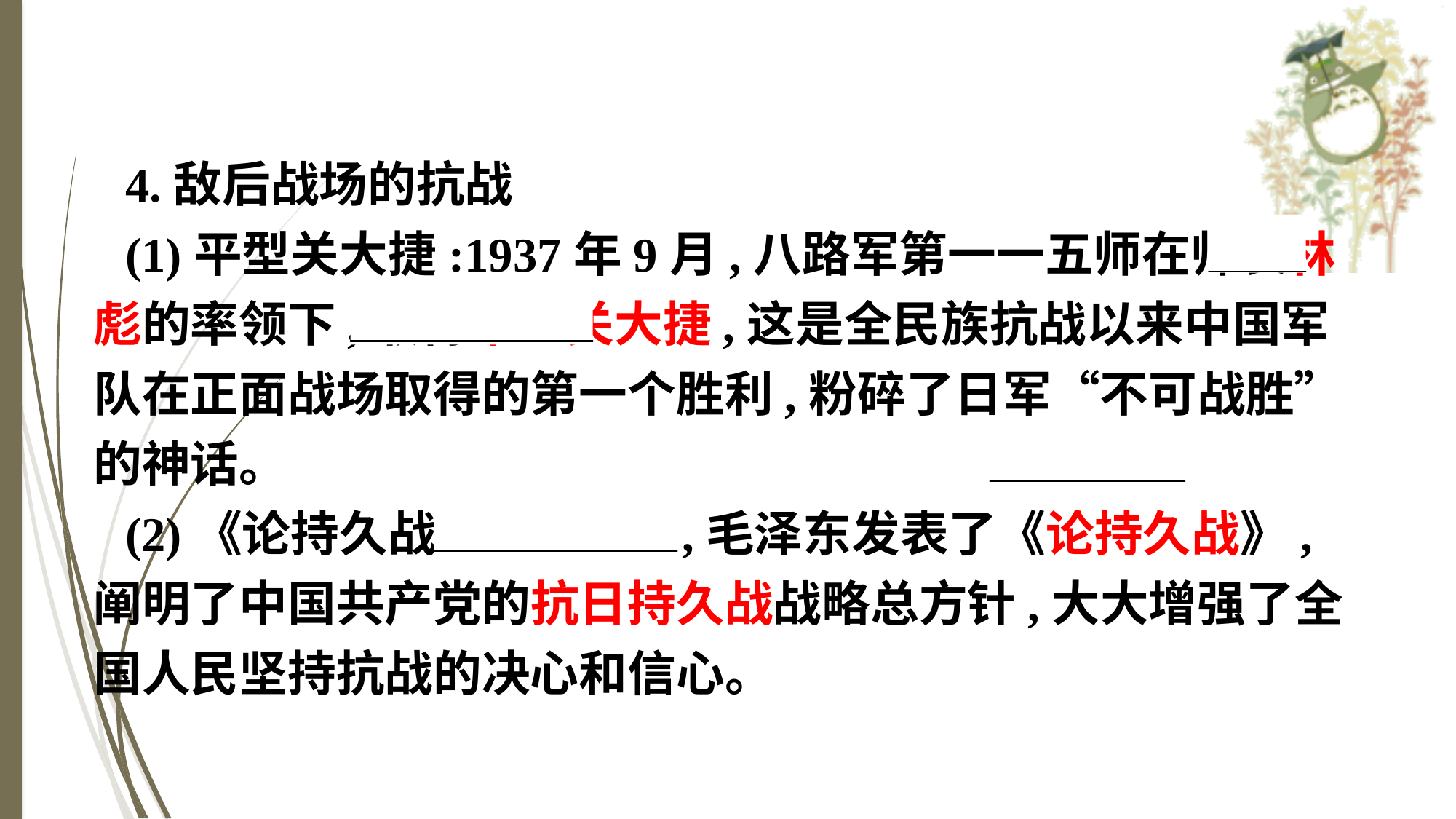

4.敌后战场的抗战
(1)平型关大捷:1937年9月,八路军第一一五师在师长林彪的率领下,取得平型关大捷,这是全民族抗战以来中国军队在正面战场取得的第一个胜利,粉碎了日军“不可战胜”的神话。
(2)《论持久战》:1938年,毛泽东发表了《论持久战》,阐明了中国共产党的抗日持久战战略总方针,大大增强了全国人民坚持抗战的决心和信心。